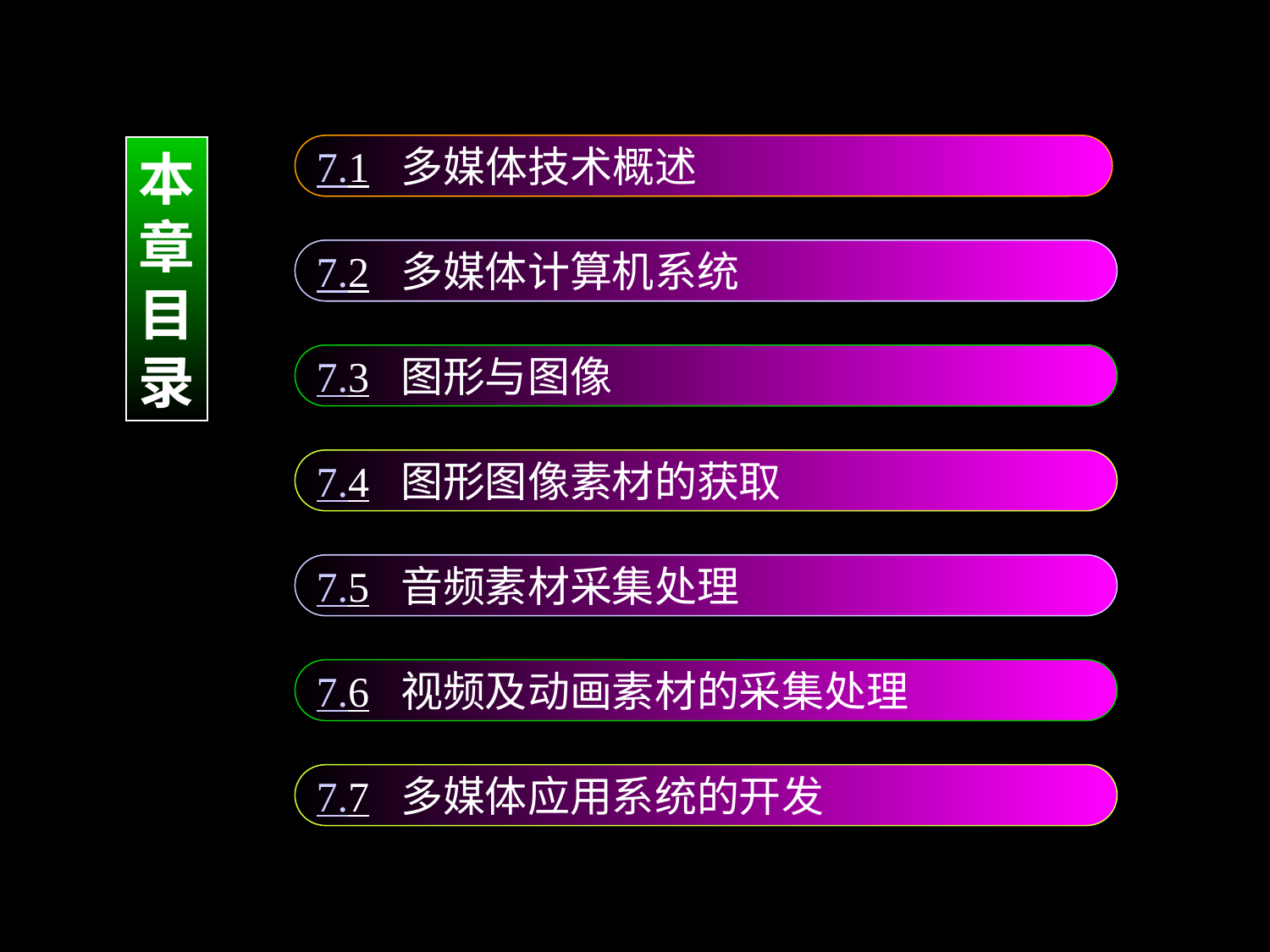

7.1  多媒体技术概述
本
章
目
录
7.2  多媒体计算机系统
7.3  图形与图像
7.4  图形图像素材的获取
7.5  音频素材采集处理
7.6  视频及动画素材的采集处理
7.7  多媒体应用系统的开发